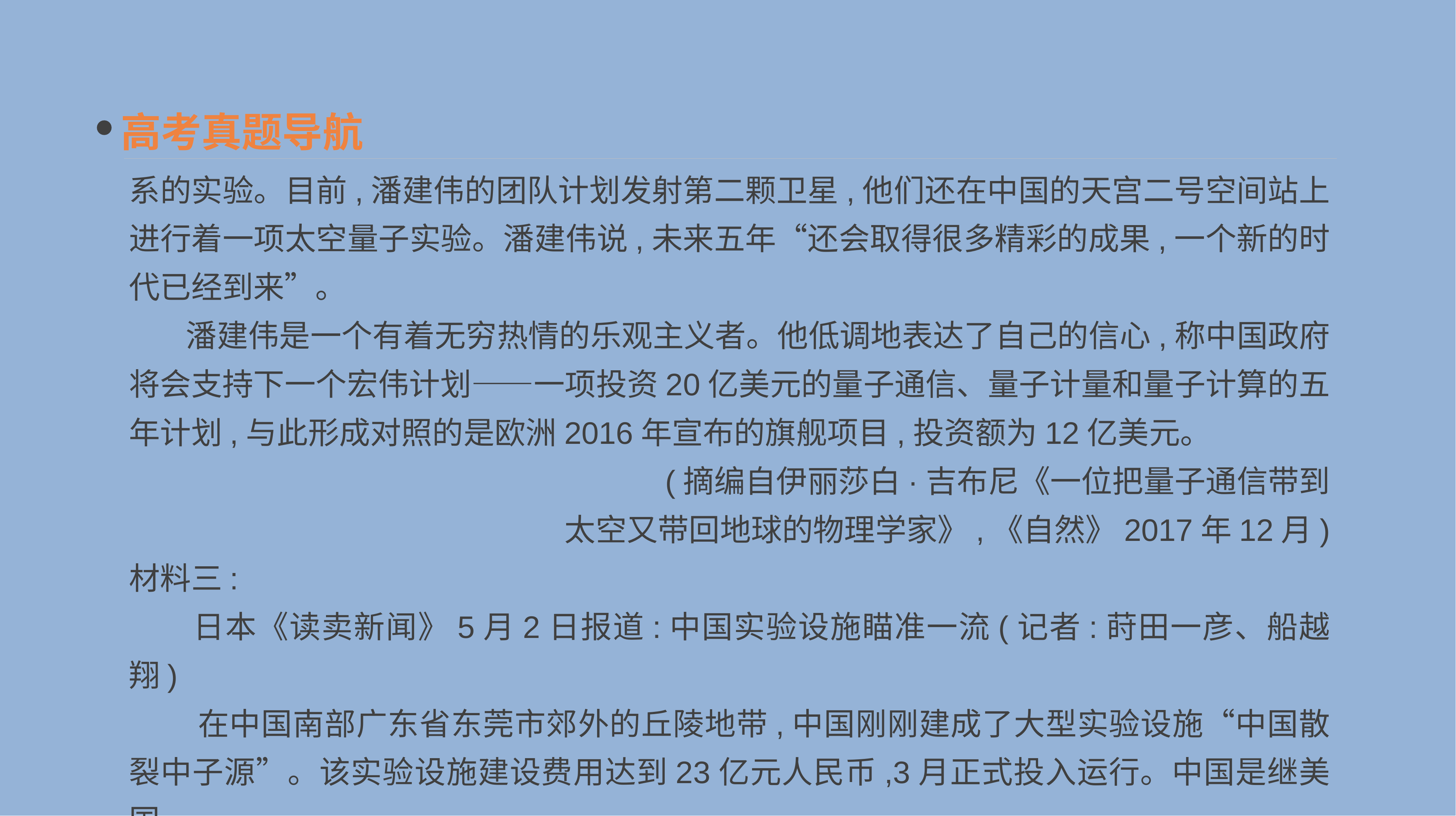

高考真题导航

系的实验。目前,潘建伟的团队计划发射第二颗卫星,他们还在中国的天宫二号空间站上进行着一项太空量子实验。潘建伟说,未来五年“还会取得很多精彩的成果,一个新的时代已经到来”。
       潘建伟是一个有着无穷热情的乐观主义者。他低调地表达了自己的信心,称中国政府将会支持下一个宏伟计划——一项投资20亿美元的量子通信、量子计量和量子计算的五年计划,与此形成对照的是欧洲2016年宣布的旗舰项目,投资额为12亿美元。
(摘编自伊丽莎白·吉布尼《一位把量子通信带到
太空又带回地球的物理学家》,《自然》2017年12月)
材料三:
　　日本《读卖新闻》5月2日报道:中国实验设施瞄准一流(记者:莳田一彦、船越翔)
        在中国南部广东省东莞市郊外的丘陵地带,中国刚刚建成了大型实验设施“中国散裂中子源”。该实验设施建设费用达到23亿元人民币,3月正式投入运行。中国是继美国、